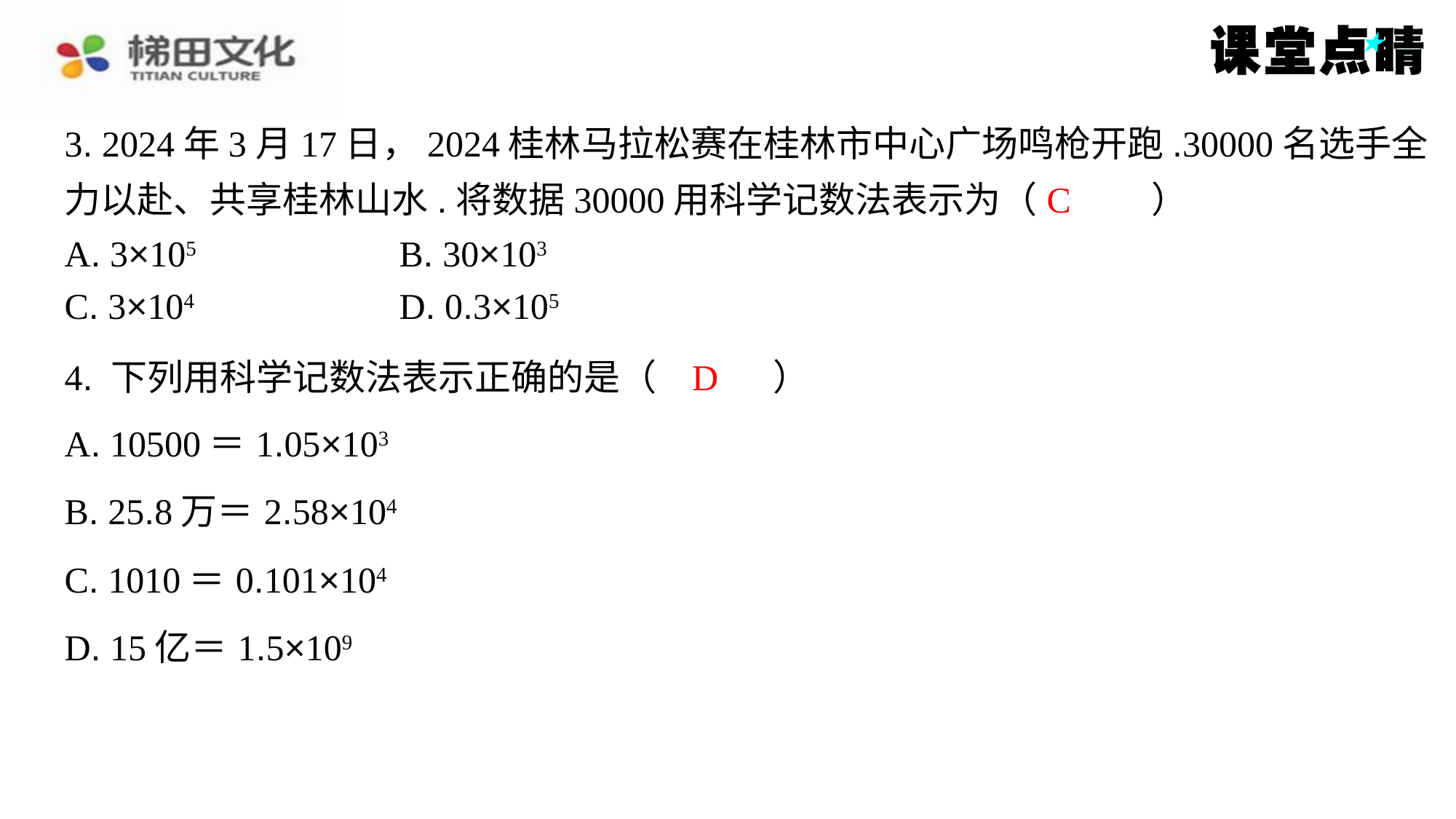

3. 2024年3月17日，2024桂林马拉松赛在桂林市中心广场鸣枪开跑.30000名选手全
力以赴、共享桂林山水.将数据30000用科学记数法表示为（　C　）
C
| A. 3×105 | B. 30×103 |
| --- | --- |
| C. 3×104 | D. 0.3×105 |
D
4. 下列用科学记数法表示正确的是（　D　）
| A. 10500＝1.05×103 |
| --- |
| B. 25.8万＝2.58×104 |
| C. 1010＝0.101×104 |
| D. 15亿＝1.5×109 |